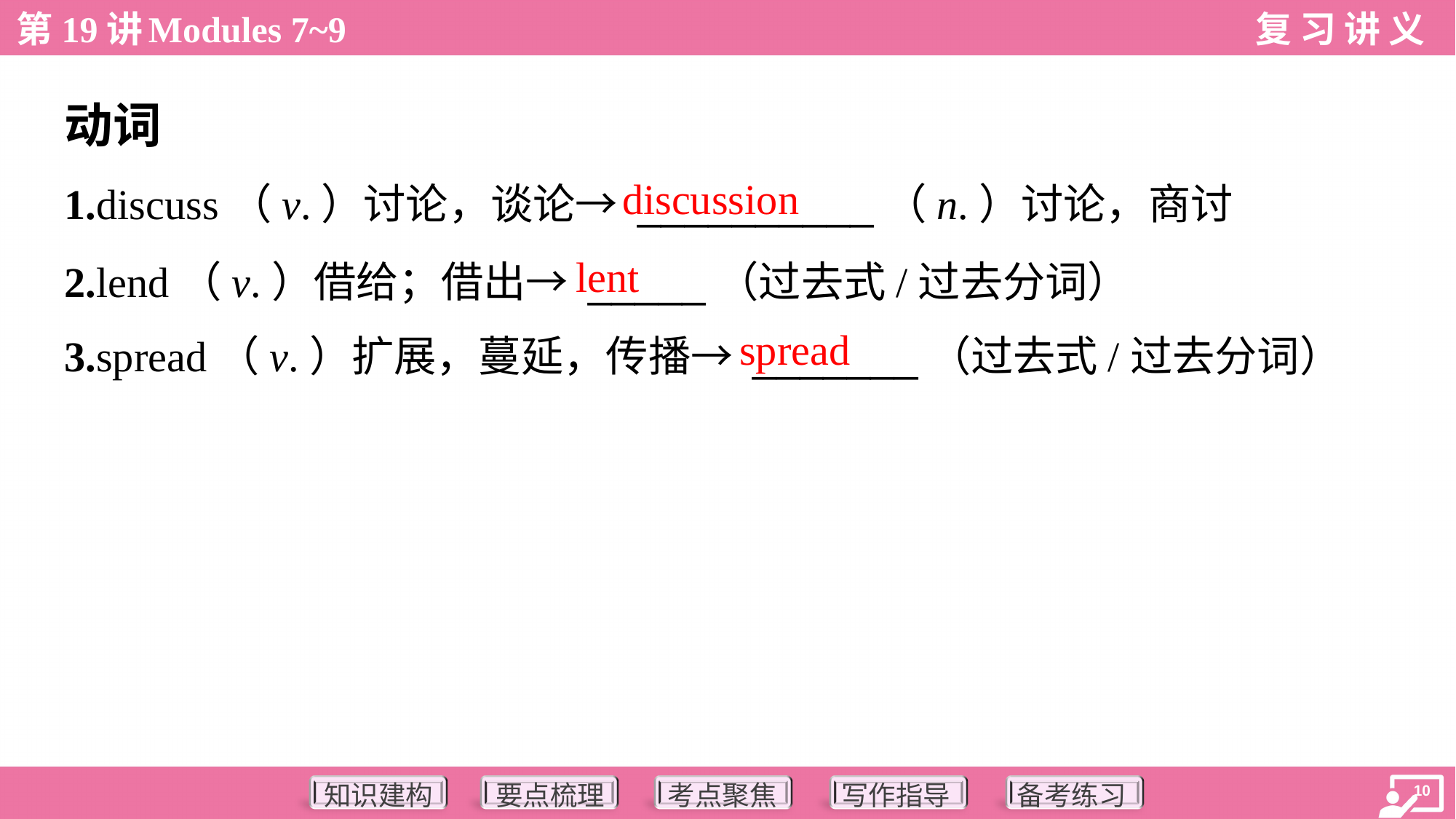

动词
discussion
1.discuss（v.）讨论，谈论→ __________（n.）讨论，商讨
2.lend（v.）借给；借出→ _____（过去式/过去分词）
3.spread（v.）扩展，蔓延，传播→ _______（过去式/过去分词）
lent
spread